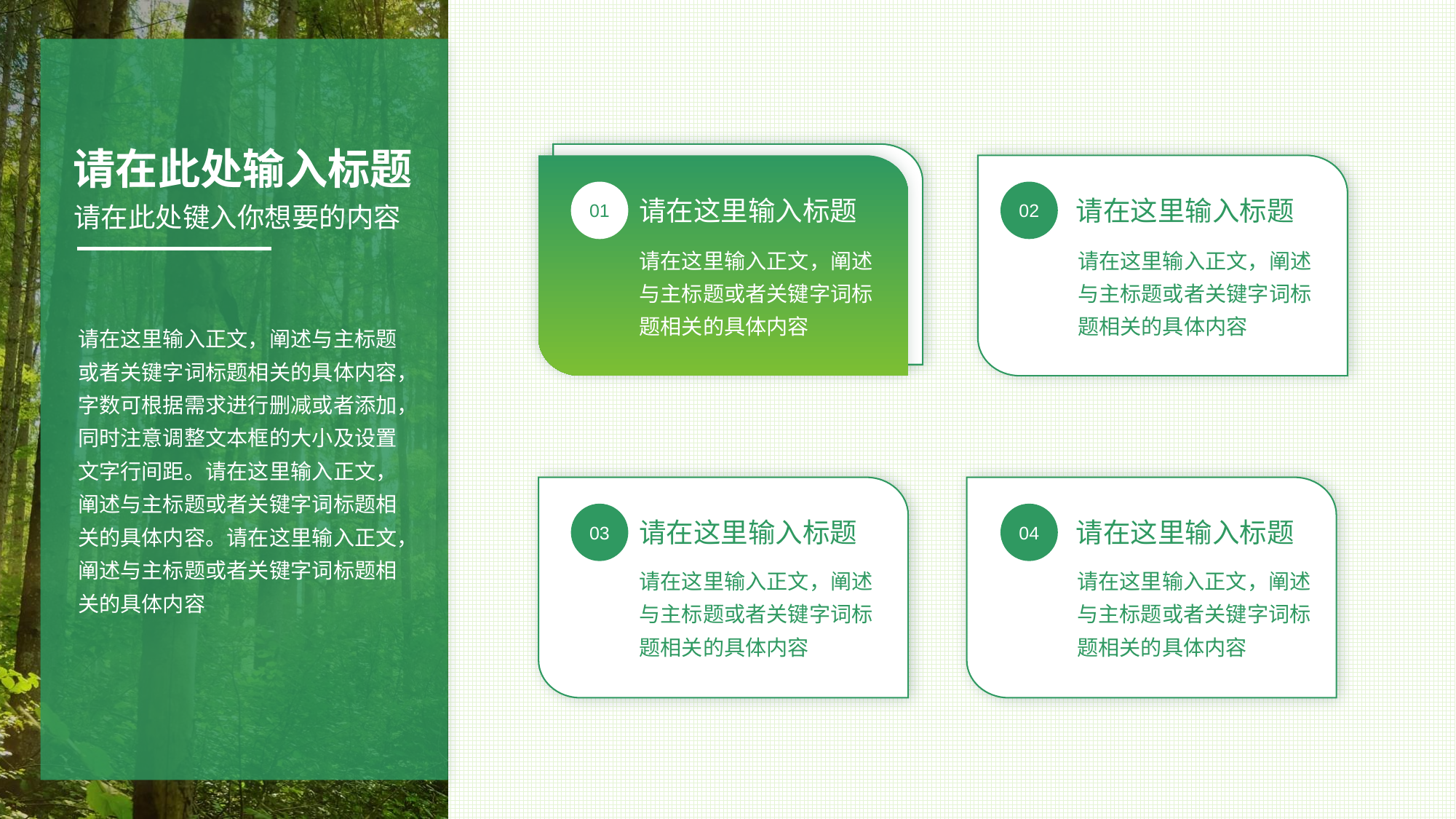

请在此处输入标题

01
请在这里输入标题
请在这里输入正文，阐述与主标题或者关键字词标题相关的具体内容

02
请在这里输入标题
请在这里输入正文，阐述与主标题或者关键字词标题相关的具体内容
请在此处键入你想要的内容
请在这里输入正文，阐述与主标题或者关键字词标题相关的具体内容，字数可根据需求进行删减或者添加，同时注意调整文本框的大小及设置文字行间距。请在这里输入正文，阐述与主标题或者关键字词标题相关的具体内容。请在这里输入正文，阐述与主标题或者关键字词标题相关的具体内容

03
请在这里输入标题
请在这里输入正文，阐述与主标题或者关键字词标题相关的具体内容

04
请在这里输入标题
请在这里输入正文，阐述与主标题或者关键字词标题相关的具体内容